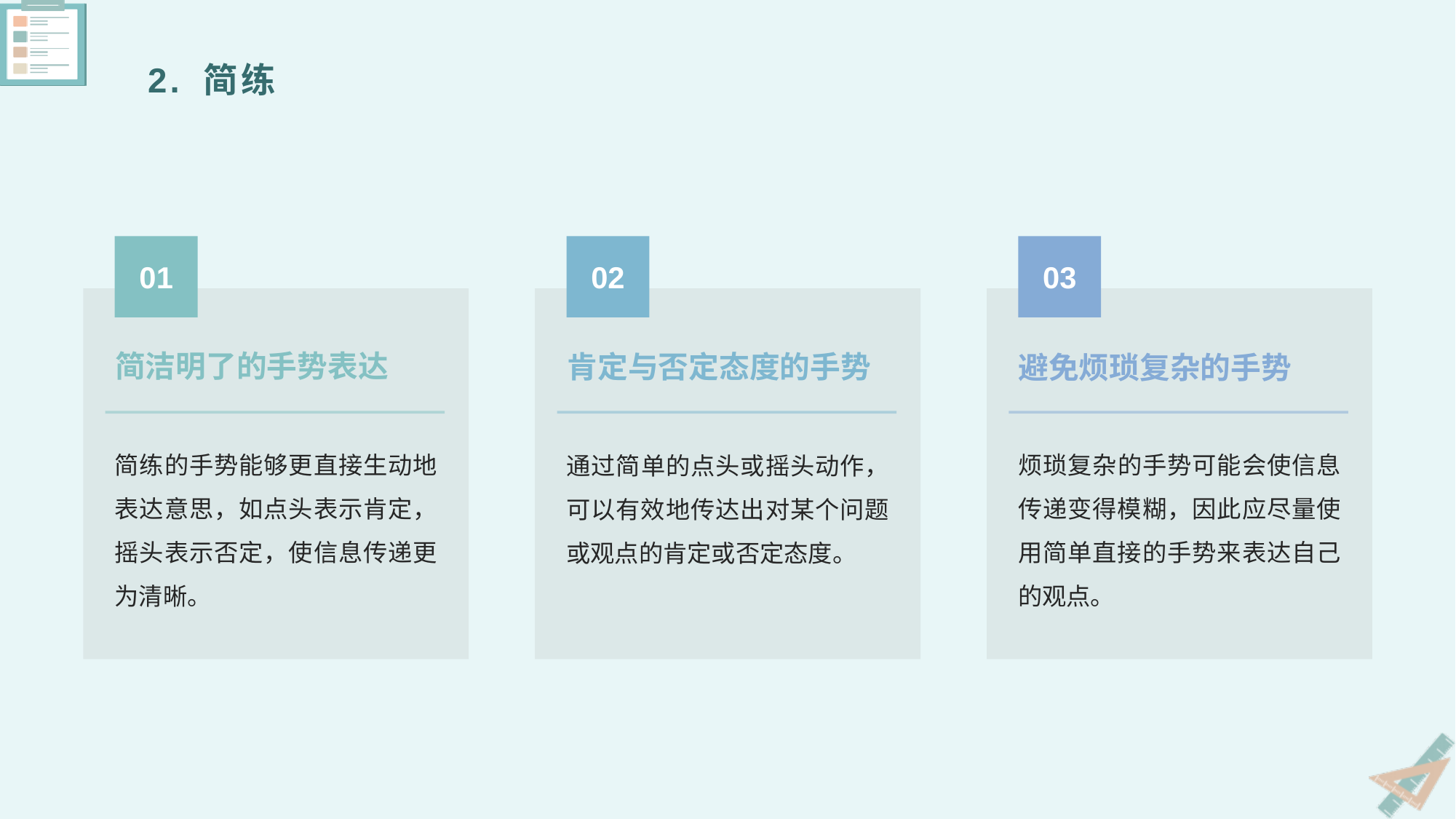

2. 简练
01
02
03

简洁明了的手势表达
肯定与否定态度的手势
避免烦琐复杂的手势
简练的手势能够更直接生动地表达意思，如点头表示肯定，摇头表示否定，使信息传递更为清晰。
烦琐复杂的手势可能会使信息传递变得模糊，因此应尽量使用简单直接的手势来表达自己的观点。
通过简单的点头或摇头动作，可以有效地传达出对某个问题或观点的肯定或否定态度。